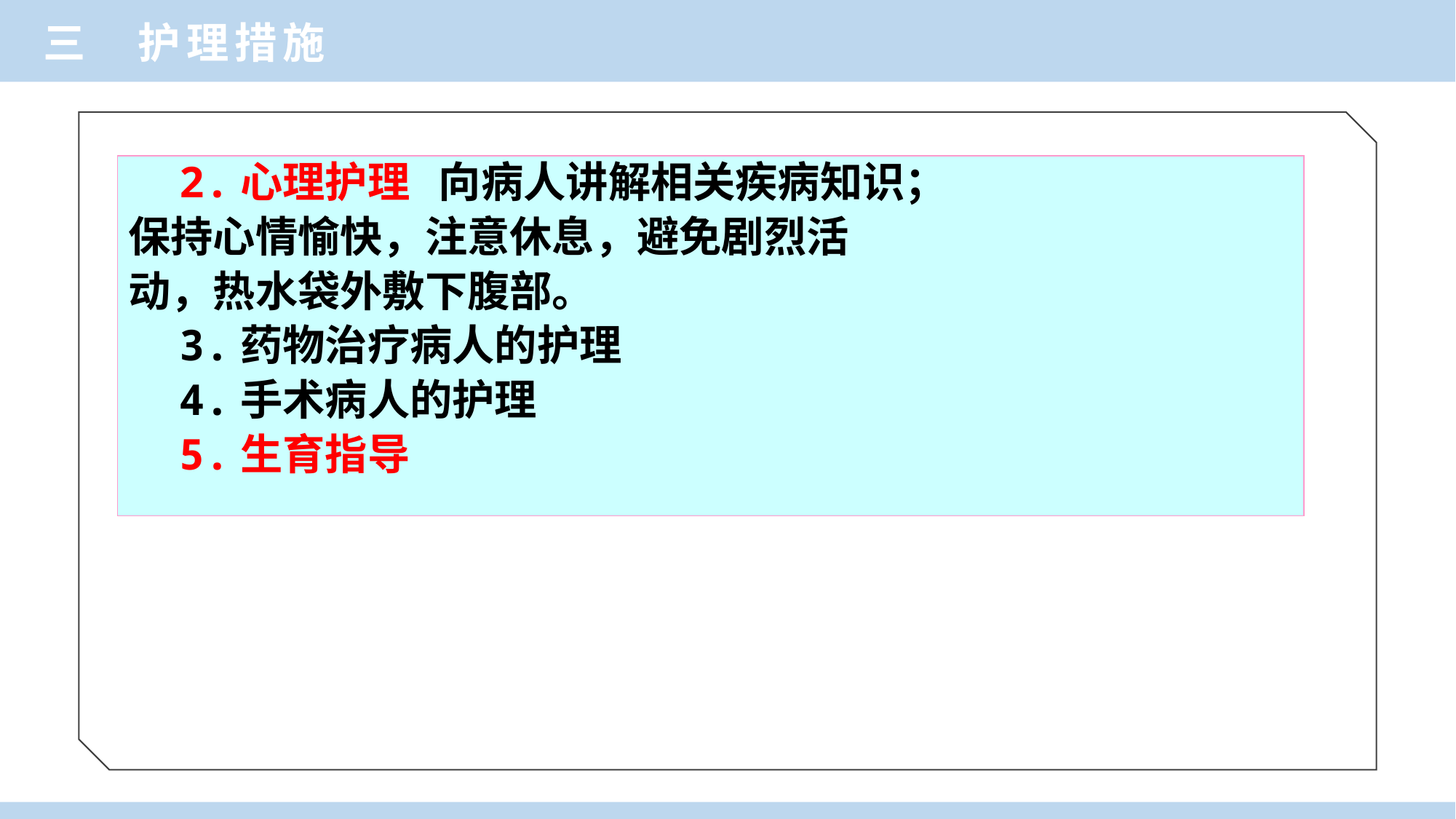

三   护理措施

  2.心理护理   向病人讲解相关疾病知识；
保持心情愉快，注意休息，避免剧烈活
动，热水袋外敷下腹部。
  3.药物治疗病人的护理
  4.手术病人的护理
  5.生育指导